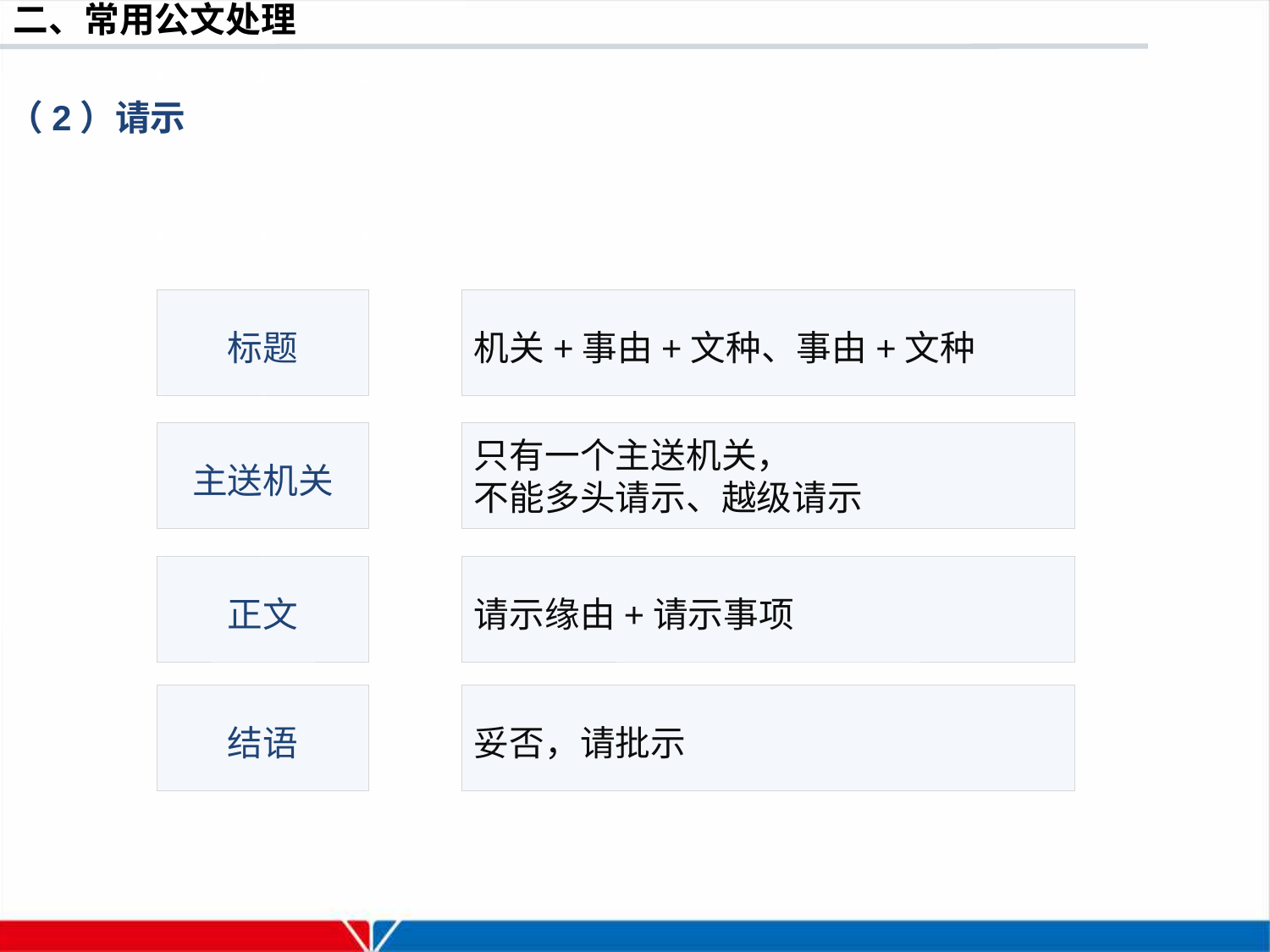

（2）请示
标题
机关+事由+文种、事由+文种
主送机关
只有一个主送机关，
不能多头请示、越级请示
正文
请示缘由+请示事项
结语
妥否，请批示